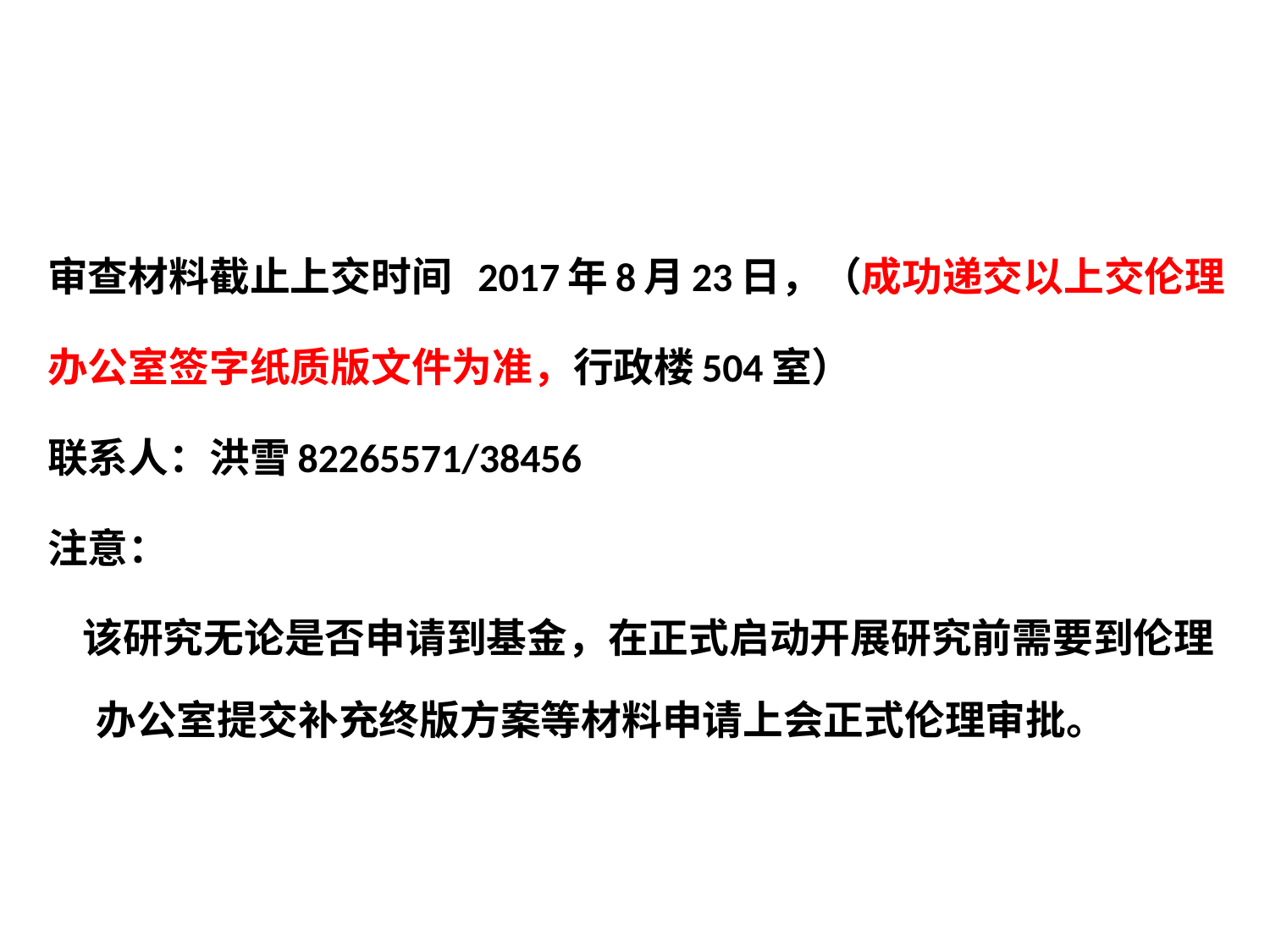

审查材料截止上交时间  2017年8月23日，（成功递交以上交伦理
办公室签字纸质版文件为准，行政楼504室）
联系人：洪雪82265571/38456
注意：
   该研究无论是否申请到基金，在正式启动开展研究前需要到伦理办公室提交补充终版方案等材料申请上会正式伦理审批。